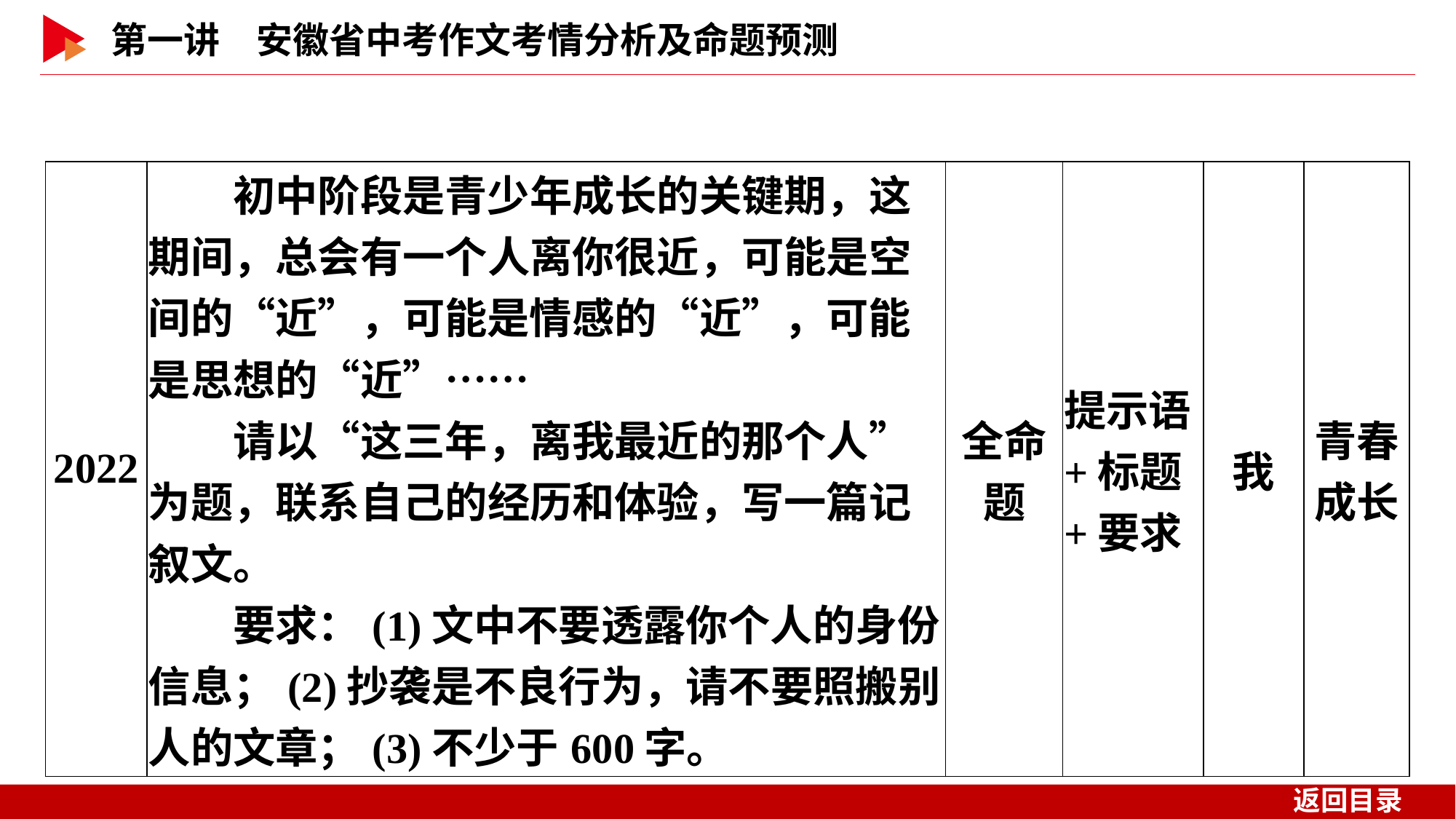

| 2022 | 初中阶段是青少年成长的关键期，这期间，总会有一个人离你很近，可能是空间的“近”，可能是情感的“近”，可能是思想的“近”…… 　　请以“这三年，离我最近的那个人”为题，联系自己的经历和体验，写一篇记叙文。 　　要求：(1)文中不要透露你个人的身份信息；(2)抄袭是不良行为，请不要照搬别人的文章；(3)不少于600字。 | 全命题 | 提示语+标题+要求 | 我 | 青春 成长 |
| --- | --- | --- | --- | --- | --- |